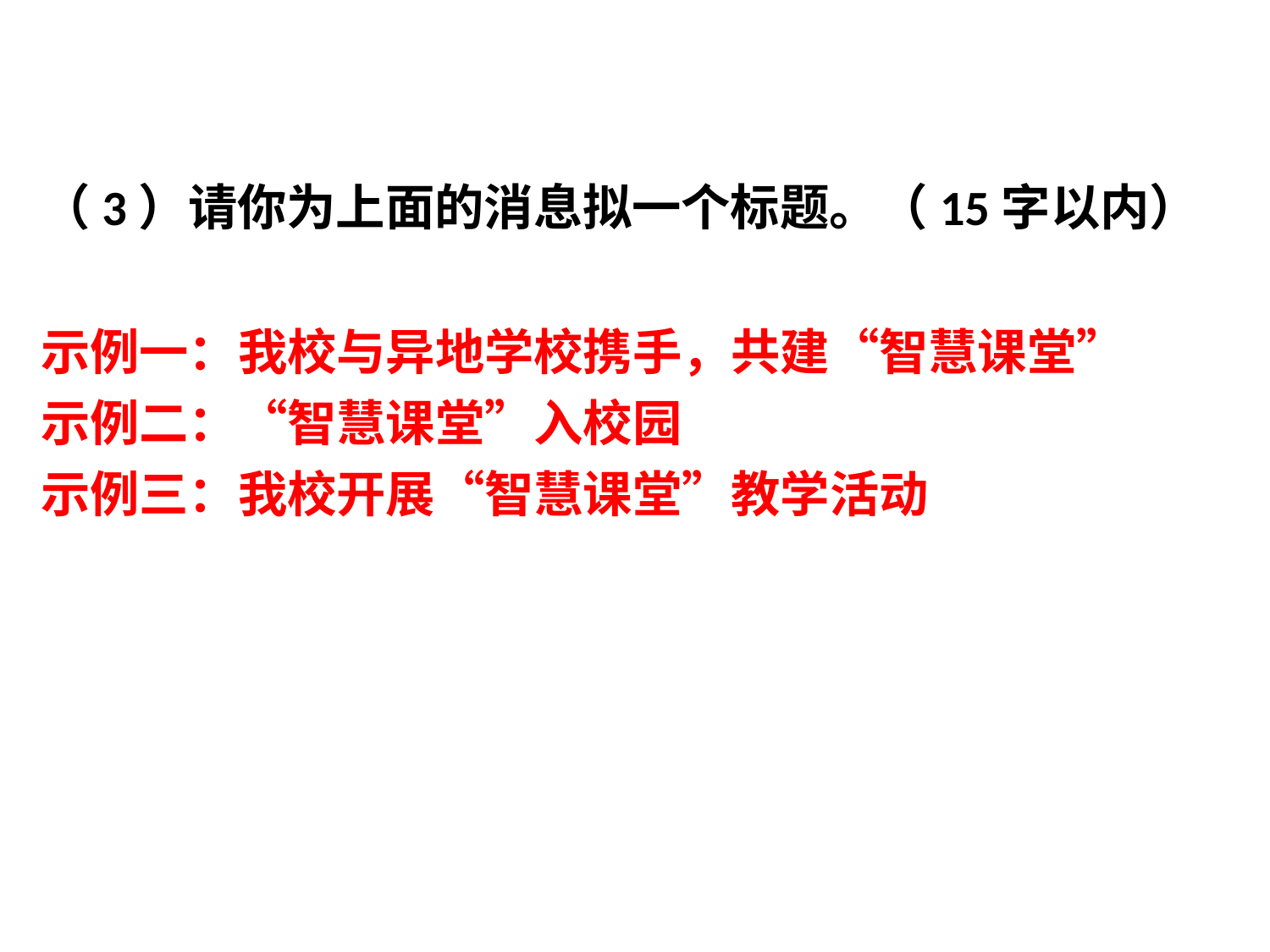

（3）请你为上面的消息拟一个标题。（15字以内）
示例一：我校与异地学校携手，共建“智慧课堂”
示例二：“智慧课堂”入校园
示例三：我校开展“智慧课堂”教学活动